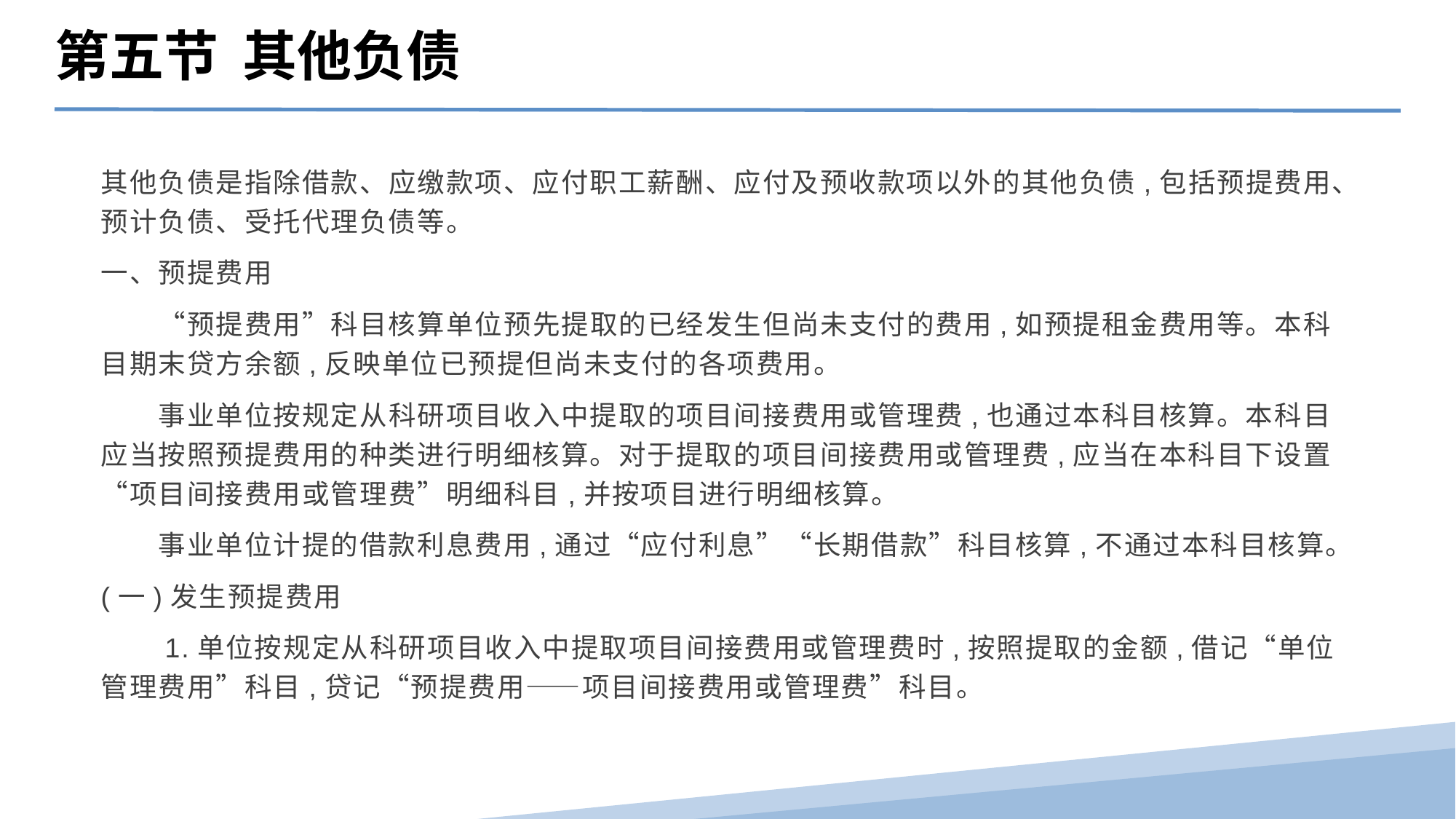

第五节  其他负债
其他负债是指除借款、应缴款项、应付职工薪酬、应付及预收款项以外的其他负债,包括预提费用、预计负债、受托代理负债等。
一、预提费用
　　“预提费用”科目核算单位预先提取的已经发生但尚未支付的费用,如预提租金费用等。本科目期末贷方余额,反映单位已预提但尚未支付的各项费用。
　　事业单位按规定从科研项目收入中提取的项目间接费用或管理费,也通过本科目核算。本科目应当按照预提费用的种类进行明细核算。对于提取的项目间接费用或管理费,应当在本科目下设置“项目间接费用或管理费”明细科目,并按项目进行明细核算。
　　事业单位计提的借款利息费用,通过“应付利息”“长期借款”科目核算,不通过本科目核算。
(一)发生预提费用
　　1.单位按规定从科研项目收入中提取项目间接费用或管理费时,按照提取的金额,借记“单位管理费用”科目,贷记“预提费用——项目间接费用或管理费”科目。